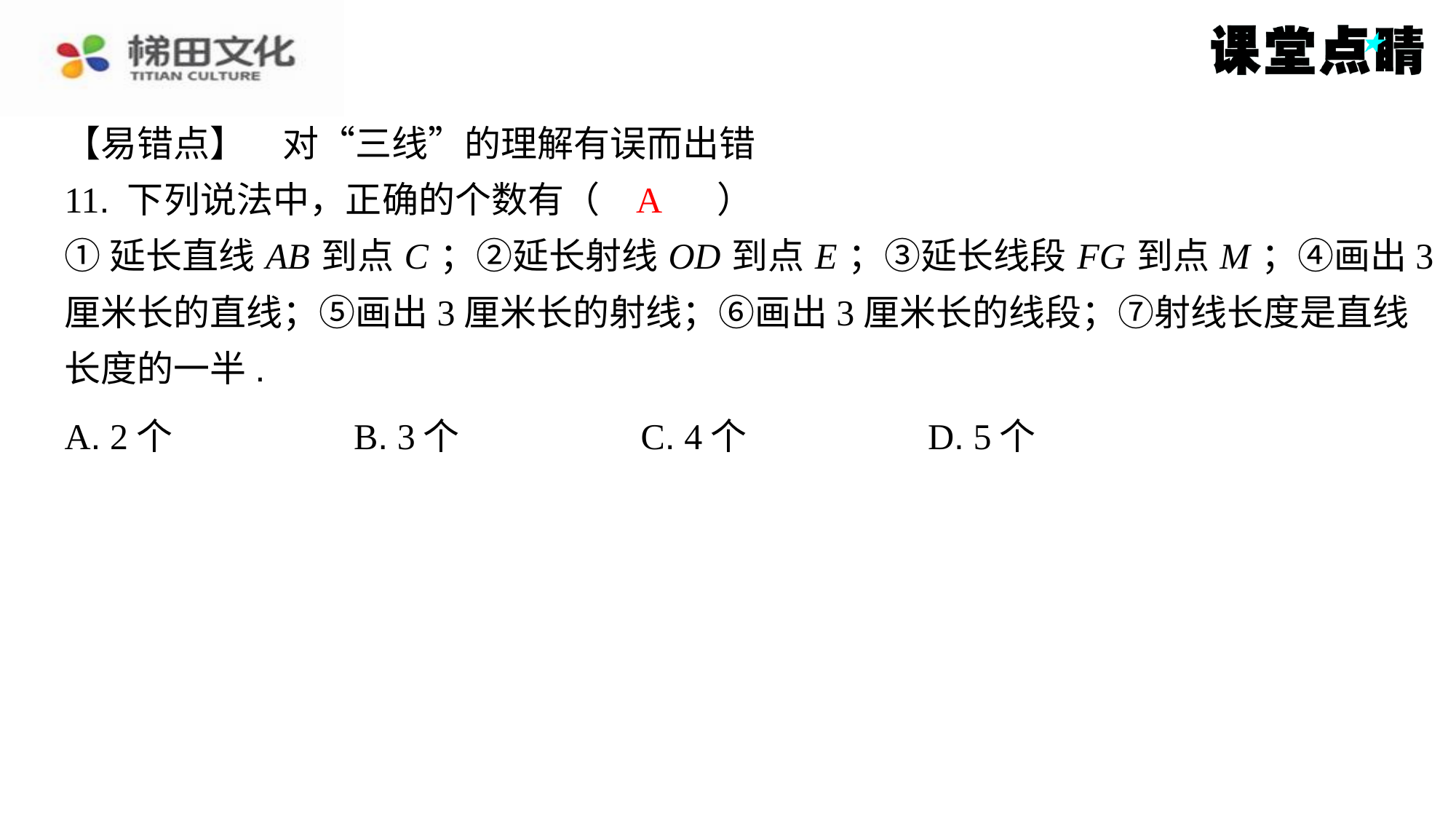

【易错点】　对“三线”的理解有误而出错
11. 下列说法中，正确的个数有（　A　）
①延长直线 AB 到点 C ；②延长射线 OD 到点 E ；③延长线段 FG 到点 M ；④画出3
厘米长的直线；⑤画出3厘米长的射线；⑥画出3厘米长的线段；⑦射线长度是直线
长度的一半.
A
| A. 2个 | B. 3个 | C. 4个 | D. 5个 |
| --- | --- | --- | --- |